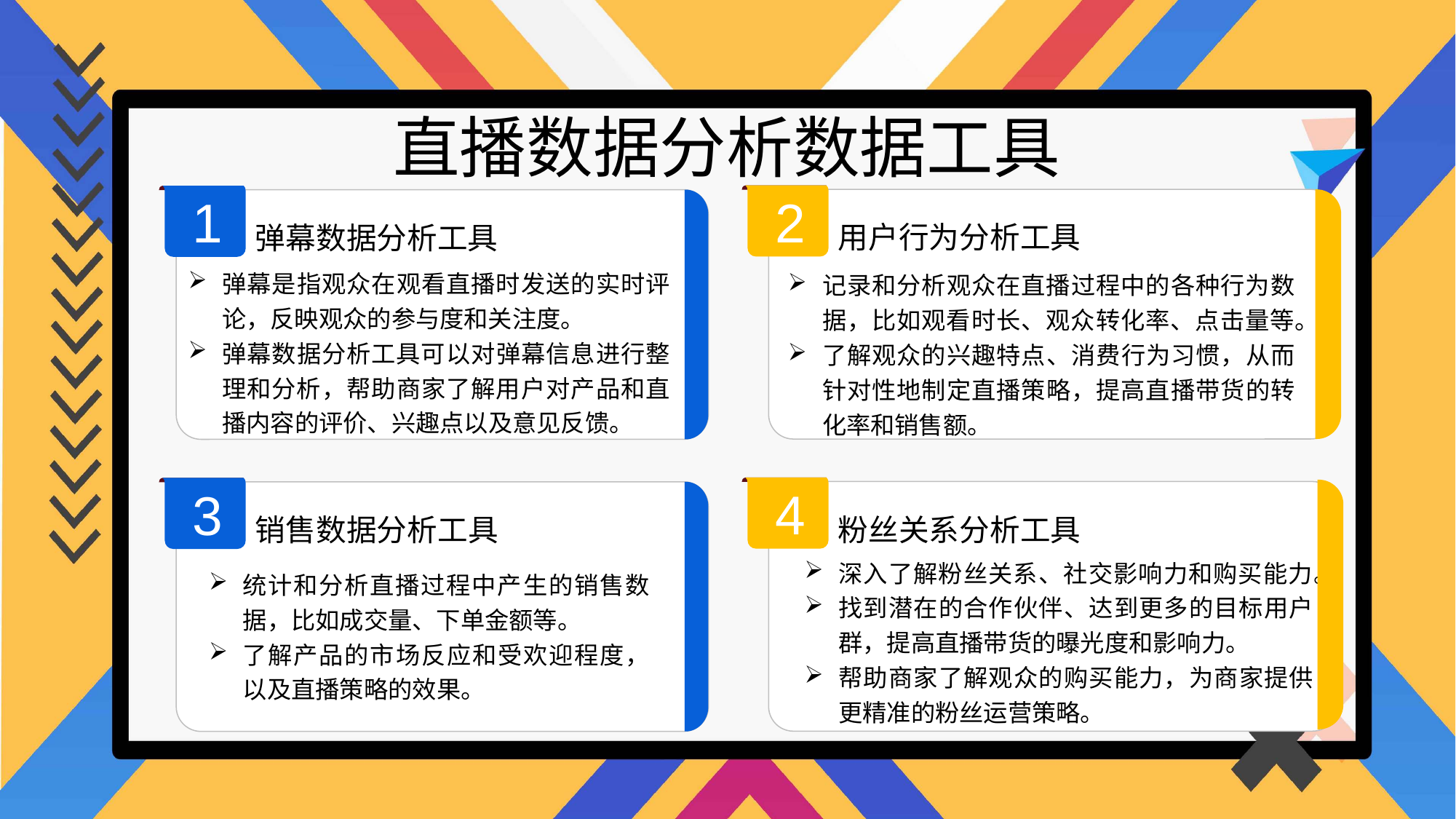

直播数据分析数据工具
2
1

用户行为分析工具
弹幕数据分析工具
弹幕是指观众在观看直播时发送的实时评论，反映观众的参与度和关注度。
弹幕数据分析工具可以对弹幕信息进行整理和分析，帮助商家了解用户对产品和直播内容的评价、兴趣点以及意见反馈。
记录和分析观众在直播过程中的各种行为数据，比如观看时长、观众转化率、点击量等。
了解观众的兴趣特点、消费行为习惯，从而针对性地制定直播策略，提高直播带货的转化率和销售额。
4
3

粉丝关系分析工具
销售数据分析工具
深入了解粉丝关系、社交影响力和购买能力。
找到潜在的合作伙伴、达到更多的目标用户群，提高直播带货的曝光度和影响力。
帮助商家了解观众的购买能力，为商家提供更精准的粉丝运营策略。
统计和分析直播过程中产生的销售数据，比如成交量、下单金额等。
了解产品的市场反应和受欢迎程度，以及直播策略的效果。